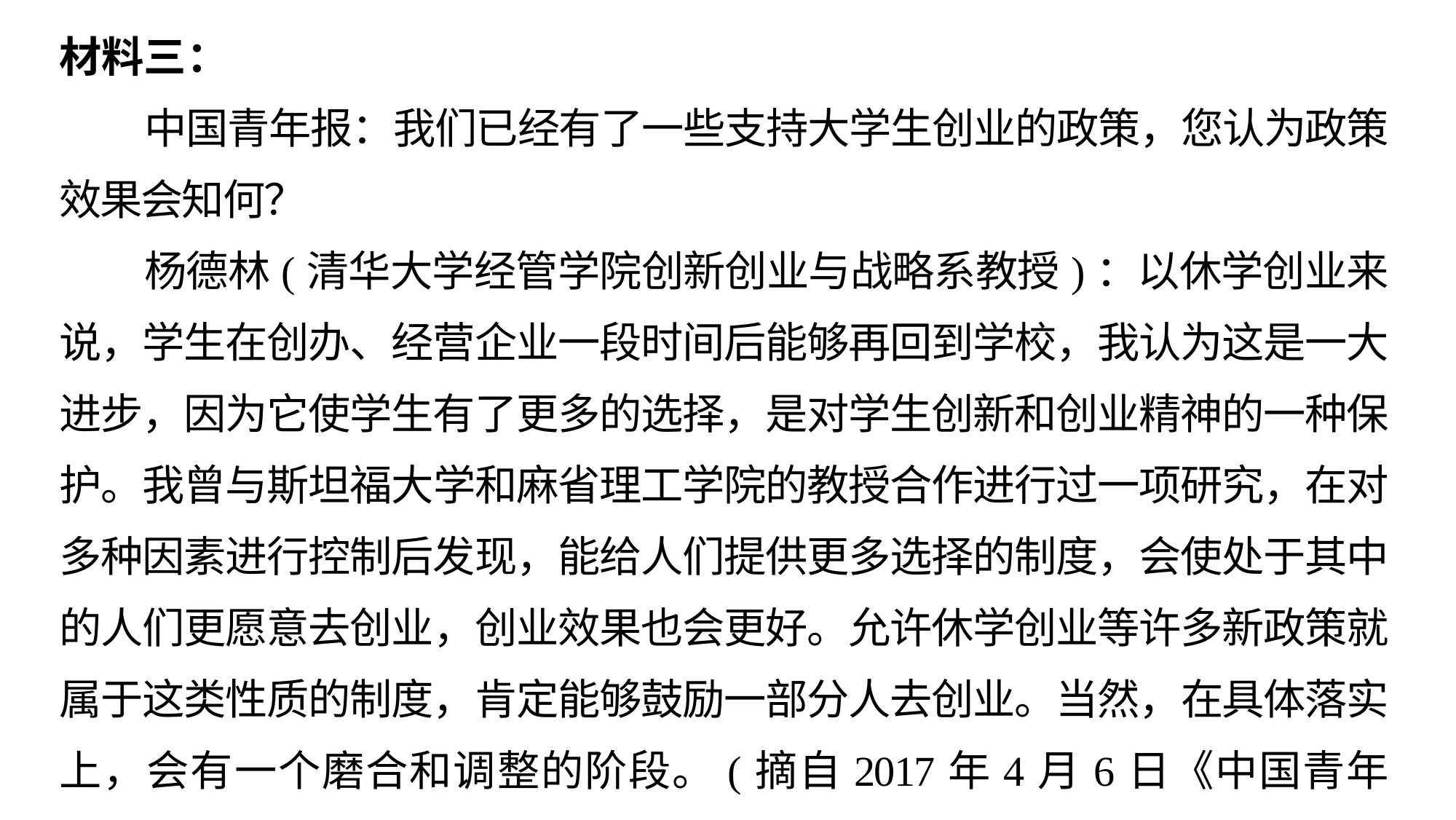

材料三：
中国青年报：我们已经有了一些支持大学生创业的政策，您认为政策效果会知何？
杨德林(清华大学经管学院创新创业与战略系教授)：以休学创业来说，学生在创办、经营企业一段时间后能够再回到学校，我认为这是一大进步，因为它使学生有了更多的选择，是对学生创新和创业精神的一种保护。我曾与斯坦福大学和麻省理工学院的教授合作进行过一项研究，在对多种因素进行控制后发现，能给人们提供更多选择的制度，会使处于其中的人们更愿意去创业，创业效果也会更好。允许休学创业等许多新政策就属于这类性质的制度，肯定能够鼓励一部分人去创业。当然，在具体落实上，会有一个磨合和调整的阶段。(摘自2017年4月6日《中国青年报》)